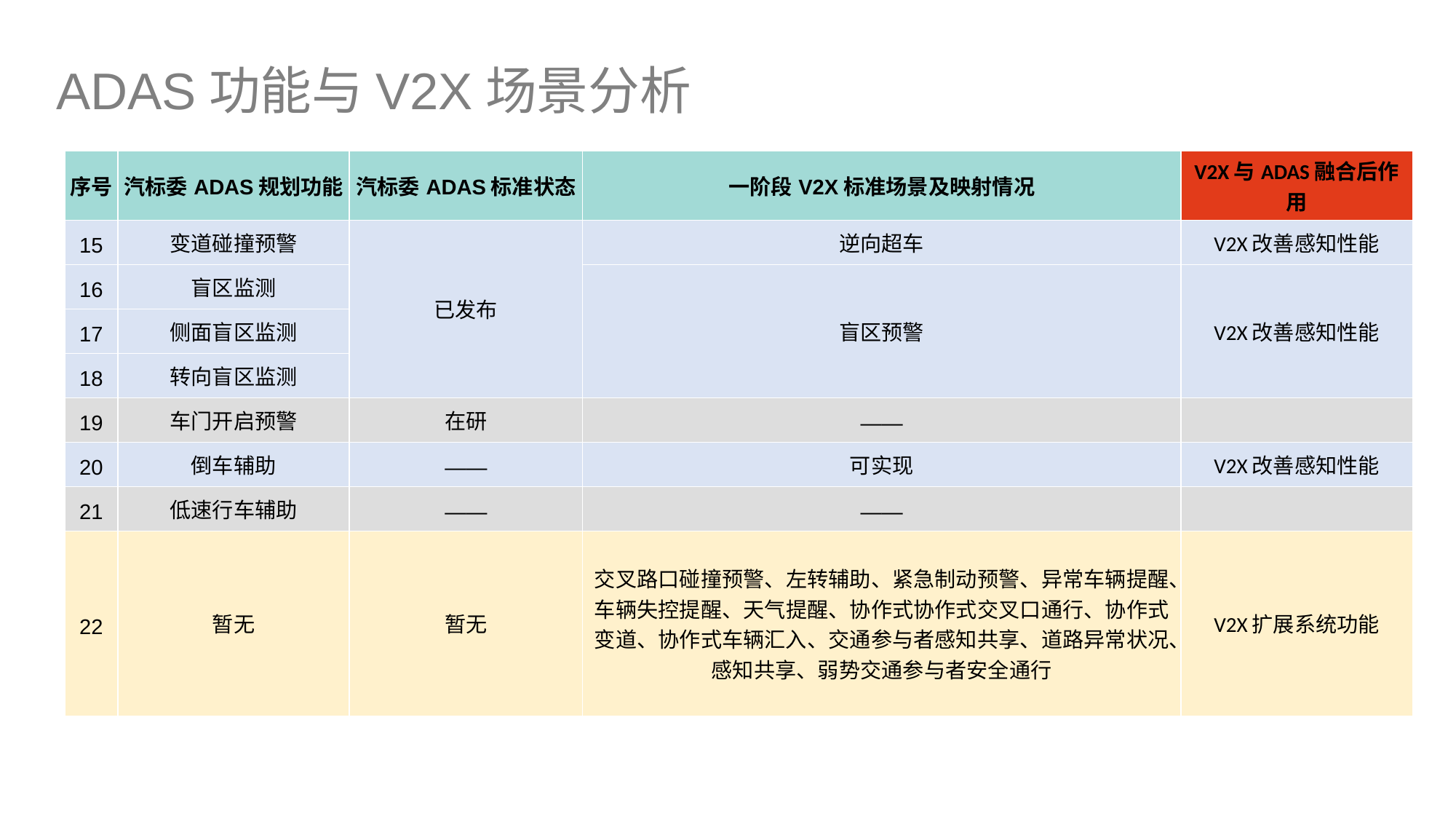

# ADAS功能与V2X场景分析
| 序号 | 汽标委ADAS规划功能 | 汽标委ADAS标准状态 | 一阶段V2X标准场景及映射情况 | V2X与ADAS融合后作用 |
| --- | --- | --- | --- | --- |
| 15 | 变道碰撞预警 | 已发布 | 逆向超车 | V2X改善感知性能 |
| 16 | 盲区监测 |  | 盲区预警 | V2X改善感知性能 |
| 17 | 侧面盲区监测 |  |  |  |
| 18 | 转向盲区监测 |  |  |  |
| 19 | 车门开启预警 | 在研 | —— |  |
| 20 | 倒车辅助 | —— | 可实现 | V2X改善感知性能 |
| 21 | 低速行车辅助 | —— | —— |  |
| 22 | 暂无 | 暂无 | 交叉路口碰撞预警、左转辅助、紧急制动预警、异常车辆提醒、车辆失控提醒、天气提醒、协作式协作式交叉口通行、协作式变道、协作式车辆汇入、交通参与者感知共享、道路异常状况、感知共享、弱势交通参与者安全通行 | V2X扩展系统功能 |